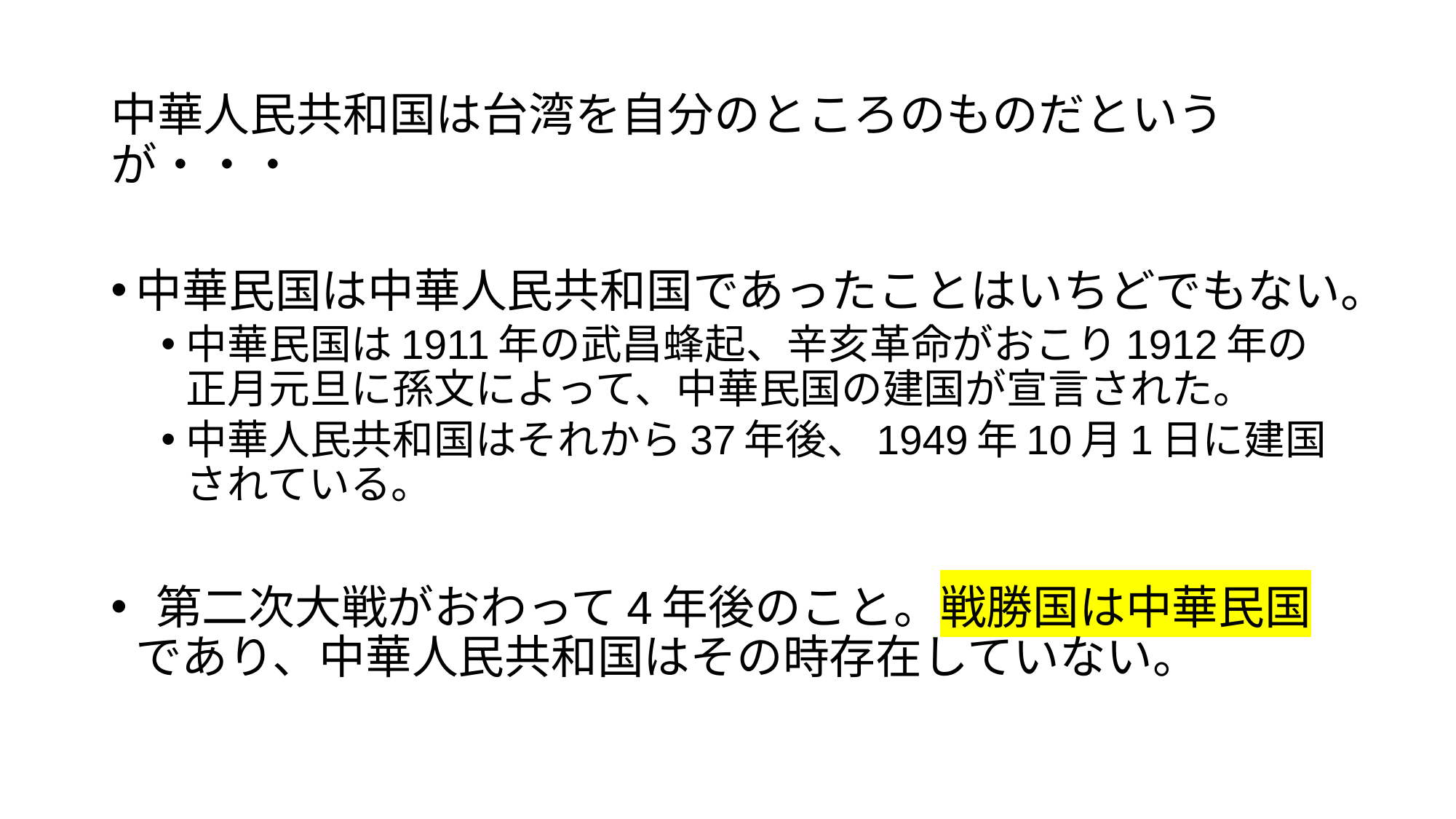

中華人民共和国は台湾を自分のところのものだというが・・・

中華民国は中華人民共和国であったことはいちどでもない。
中華民国は1911年の武昌蜂起、辛亥革命がおこり1912年の正月元旦に孫文によって、中華民国の建国が宣言された。
中華人民共和国はそれから37年後、1949年10月1日に建国されている。

 第二次大戦がおわって4年後のこと。戦勝国は中華民国であり、中華人民共和国はその時存在していない。